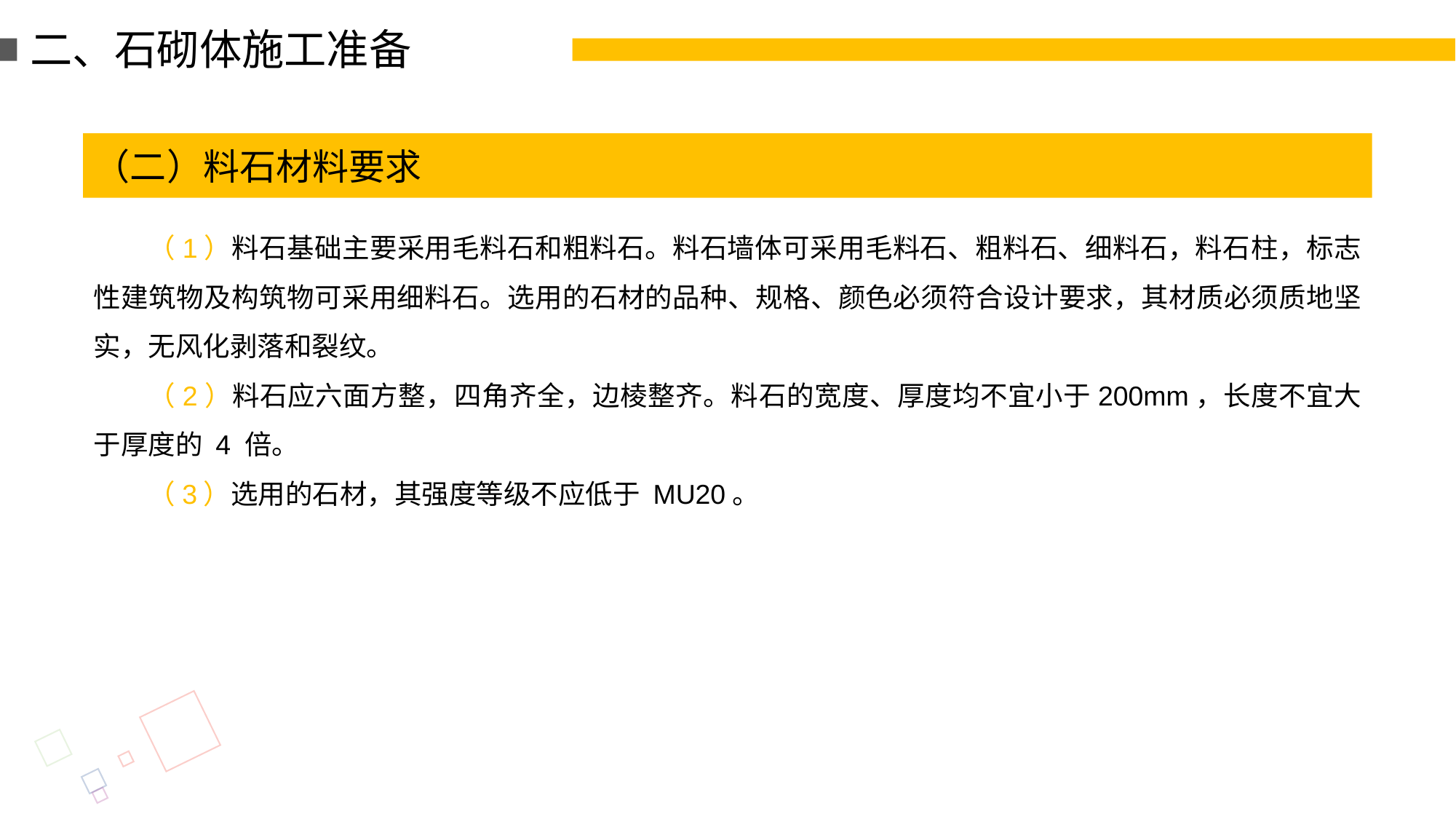

二、石砌体施工准备
（二）料石材料要求
（1）料石基础主要采用毛料石和粗料石。料石墙体可采用毛料石、粗料石、细料石，料石柱，标志性建筑物及构筑物可采用细料石。选用的石材的品种、规格、颜色必须符合设计要求，其材质必须质地坚实，无风化剥落和裂纹。
（2）料石应六面方整，四角齐全，边棱整齐。料石的宽度、厚度均不宜小于200mm，长度不宜大于厚度的 4 倍。
（3）选用的石材，其强度等级不应低于 MU20。